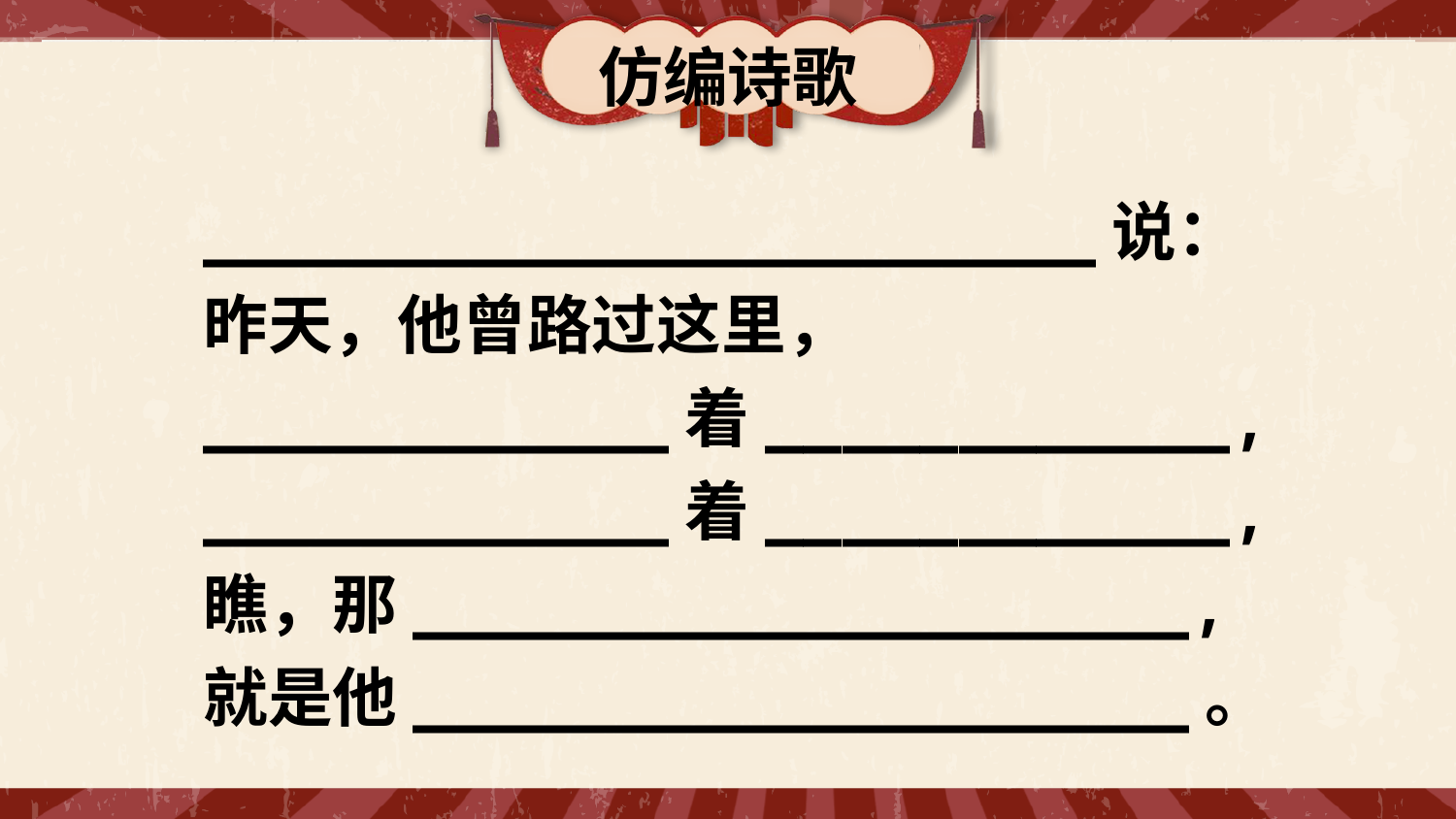

仿编诗歌
_______________________说：
昨天，他曾路过这里，
____________着____________,
____________着____________,
瞧，那____________________,
就是他____________________。